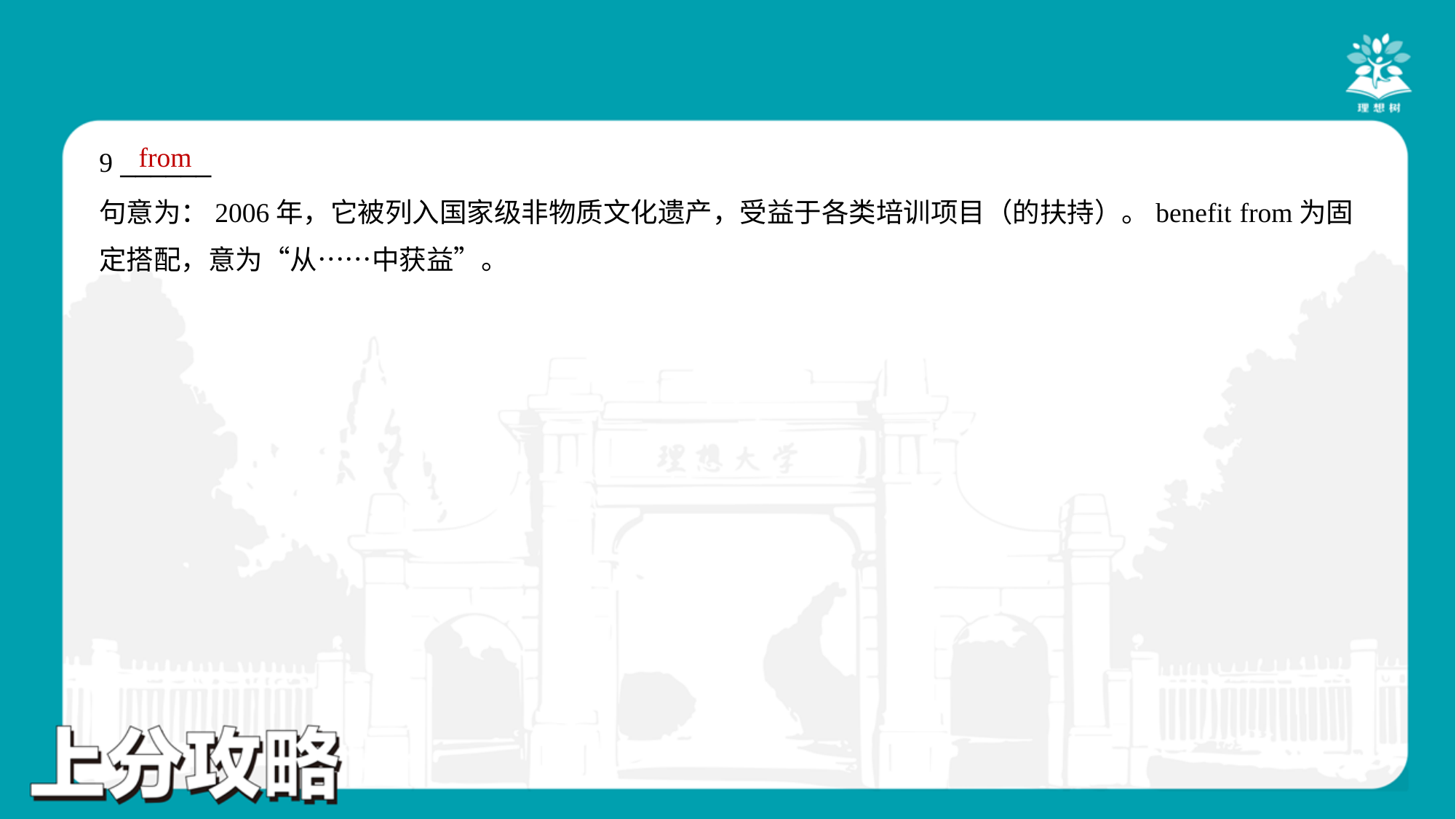

from
9 ______
句意为：2006年，它被列入国家级非物质文化遗产，受益于各类培训项目（的扶持）。benefit from为固
定搭配，意为“从……中获益”。